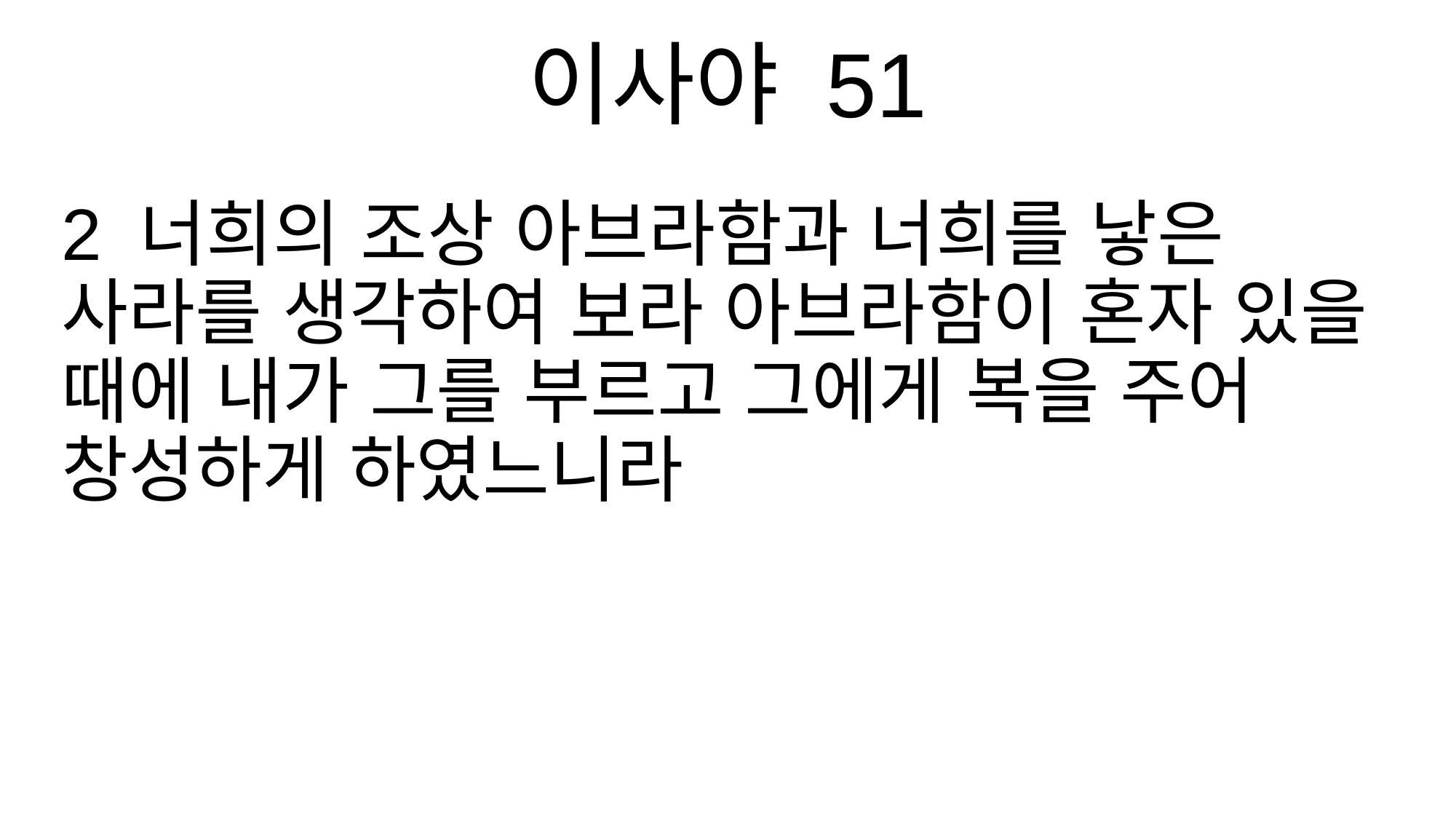

이사야 51
2 너희의 조상 아브라함과 너희를 낳은 사라를 생각하여 보라 아브라함이 혼자 있을 때에 내가 그를 부르고 그에게 복을 주어 창성하게 하였느니라